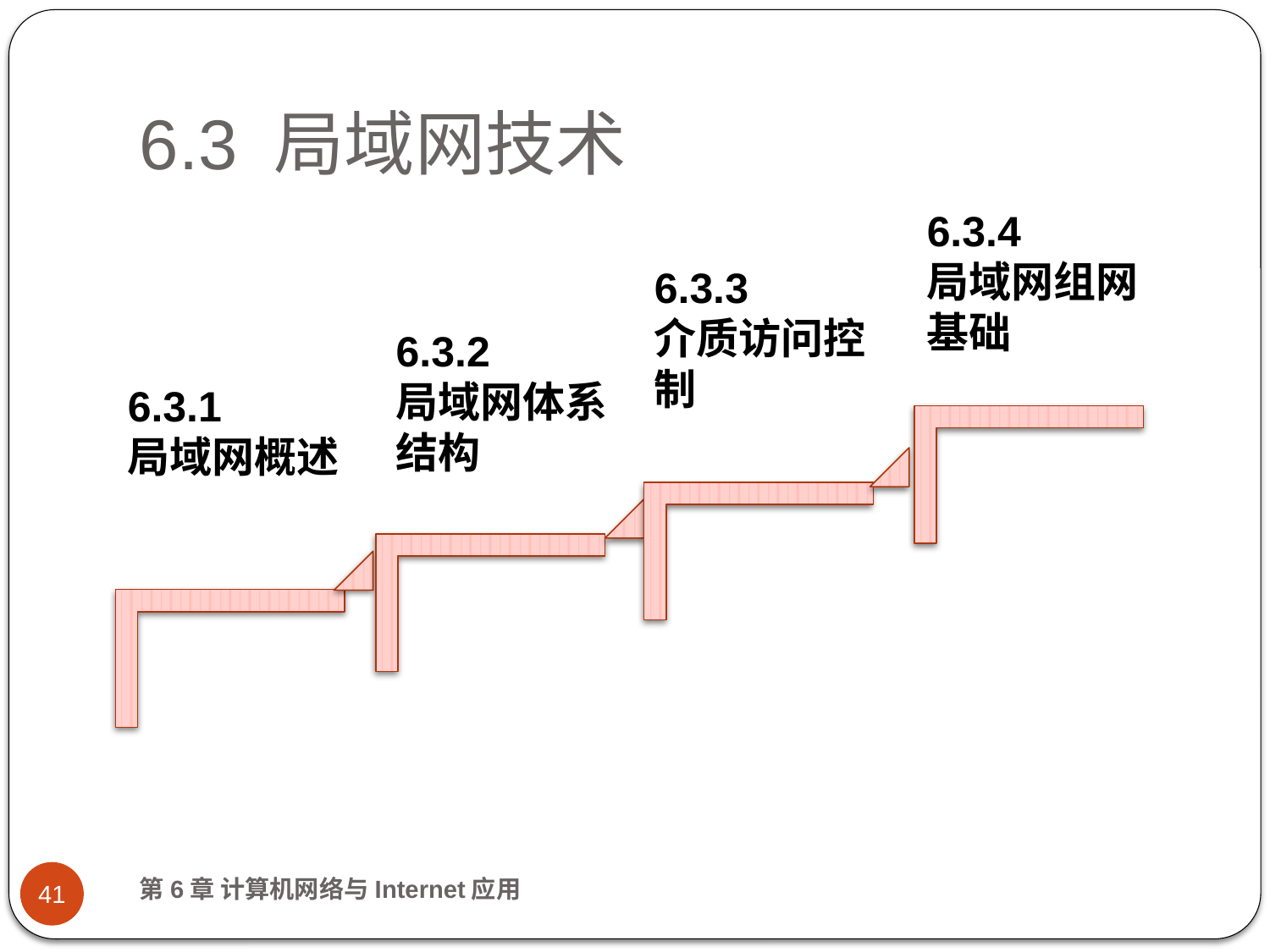

# 6.3 局域网技术
6.3.4
局域网组网基础

6.3.3
介质访问控制

6.3.2
局域网体系结构

6.3.1
局域网概述

第6章 计算机网络与Internet应用
41